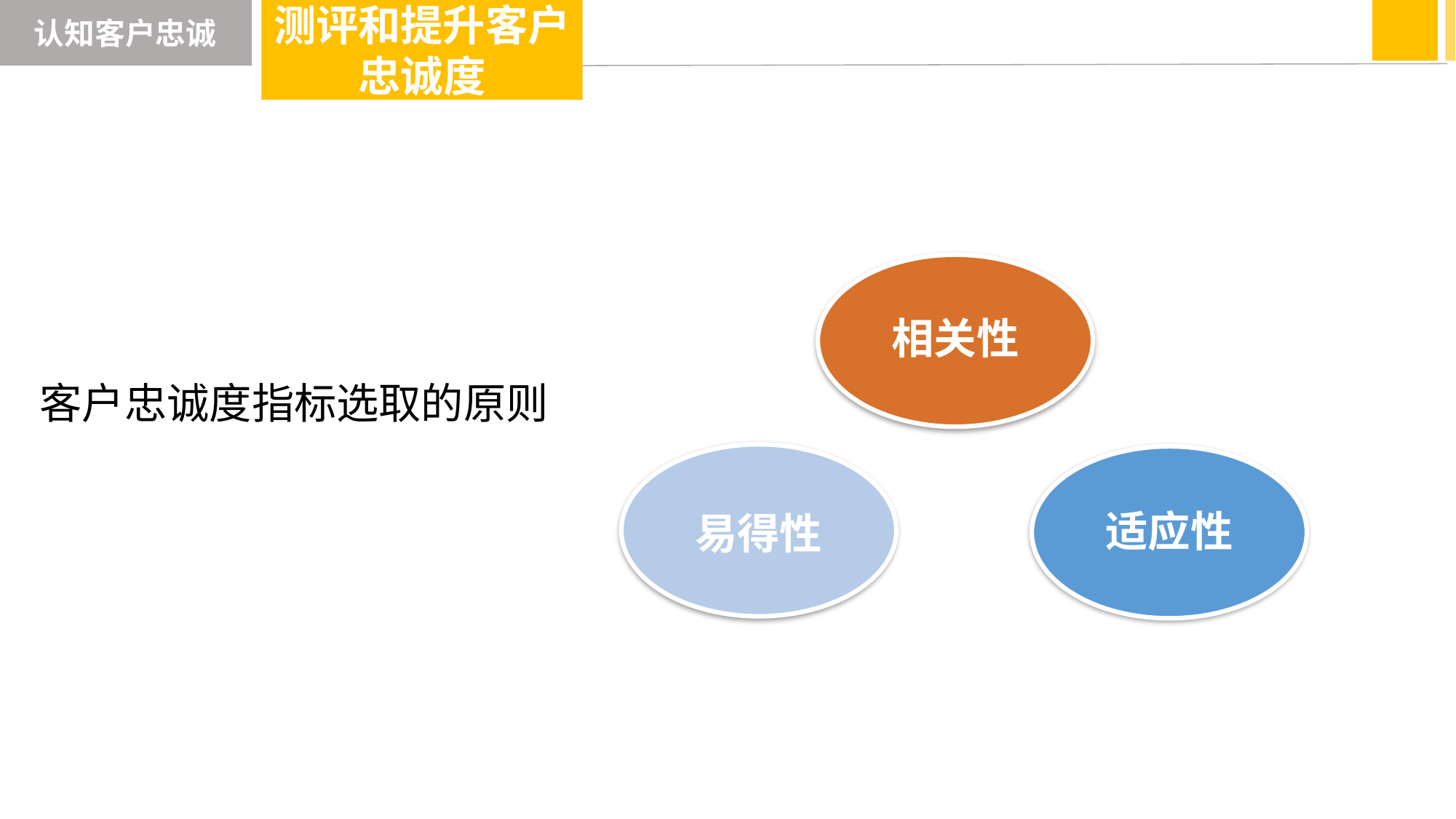

认知客户忠诚
测评和提升客户忠诚度

相关性
客户忠诚度指标选取的原则

适应性
易得性